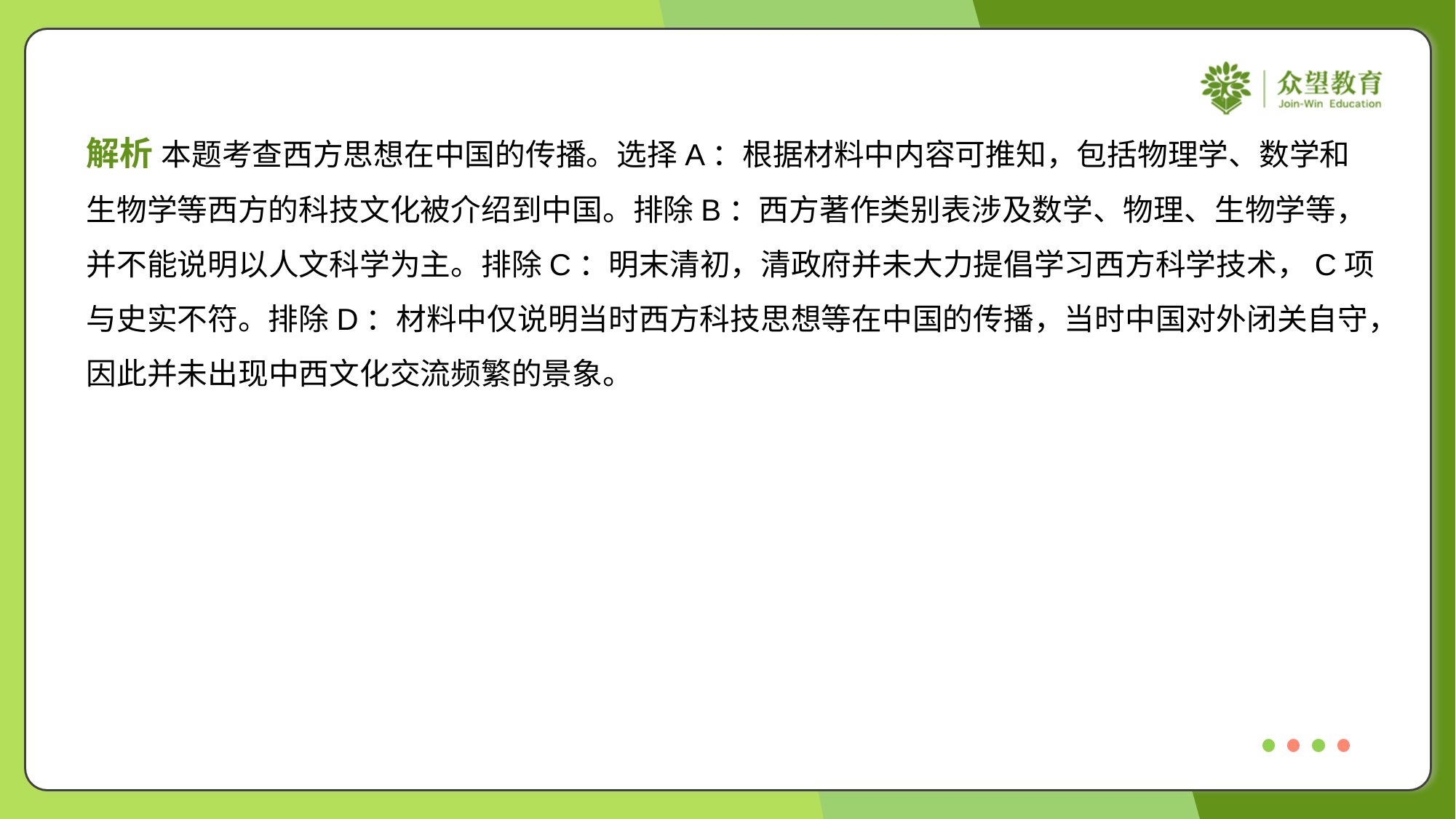

解析 本题考查西方思想在中国的传播。选择A：根据材料中内容可推知，包括物理学、数学和
生物学等西方的科技文化被介绍到中国。排除B：西方著作类别表涉及数学、物理、生物学等，
并不能说明以人文科学为主。排除C：明末清初，清政府并未大力提倡学习西方科学技术，C项
与史实不符。排除D：材料中仅说明当时西方科技思想等在中国的传播，当时中国对外闭关自守，
因此并未出现中西文化交流频繁的景象。